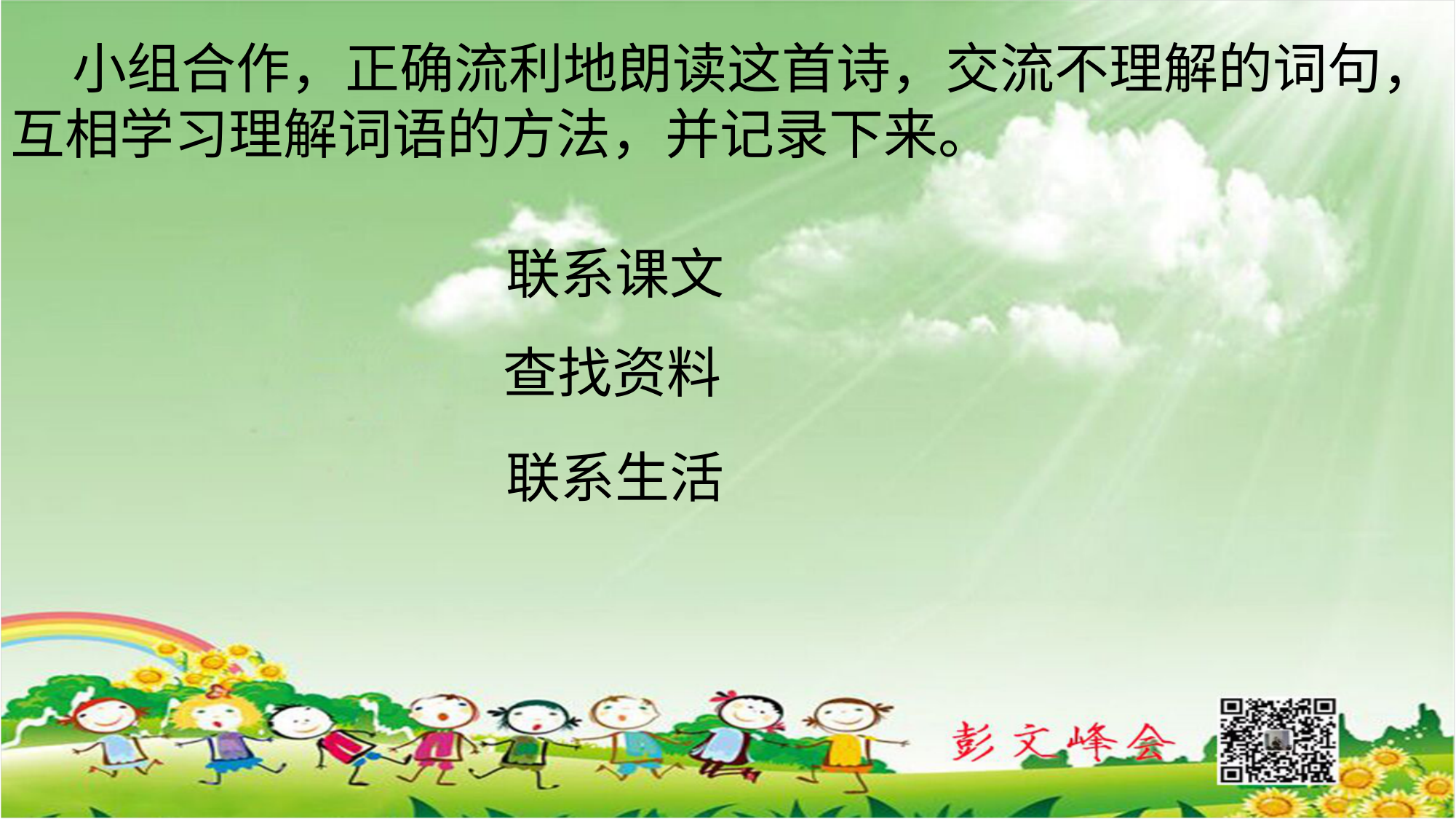

小组合作，正确流利地朗读这首诗，交流不理解的词句，互相学习理解词语的方法，并记录下来。
联系课文
查找资料
联系生活